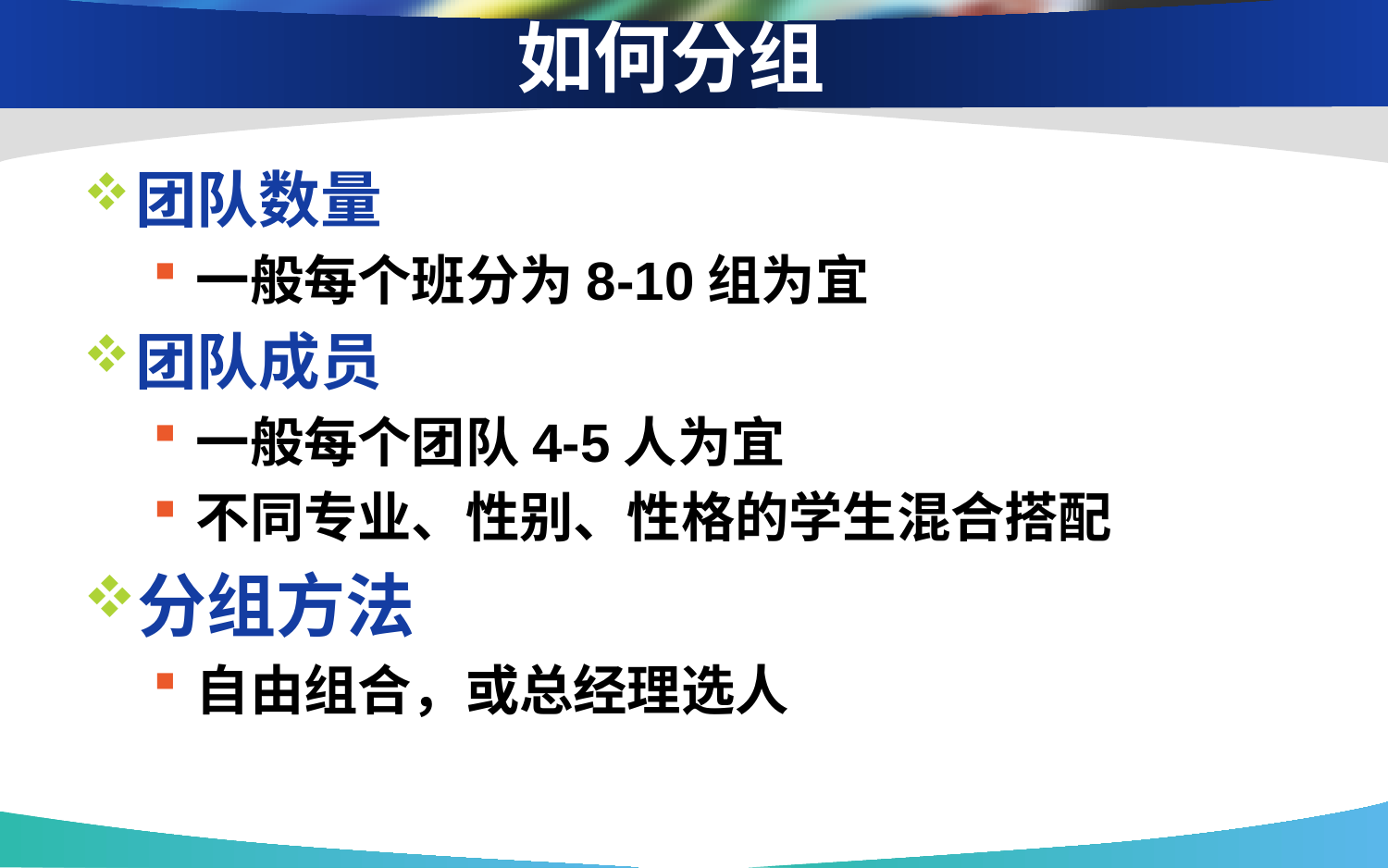

# 如何分组
团队数量
一般每个班分为8-10组为宜
团队成员
一般每个团队4-5人为宜
不同专业、性别、性格的学生混合搭配
分组方法
自由组合，或总经理选人